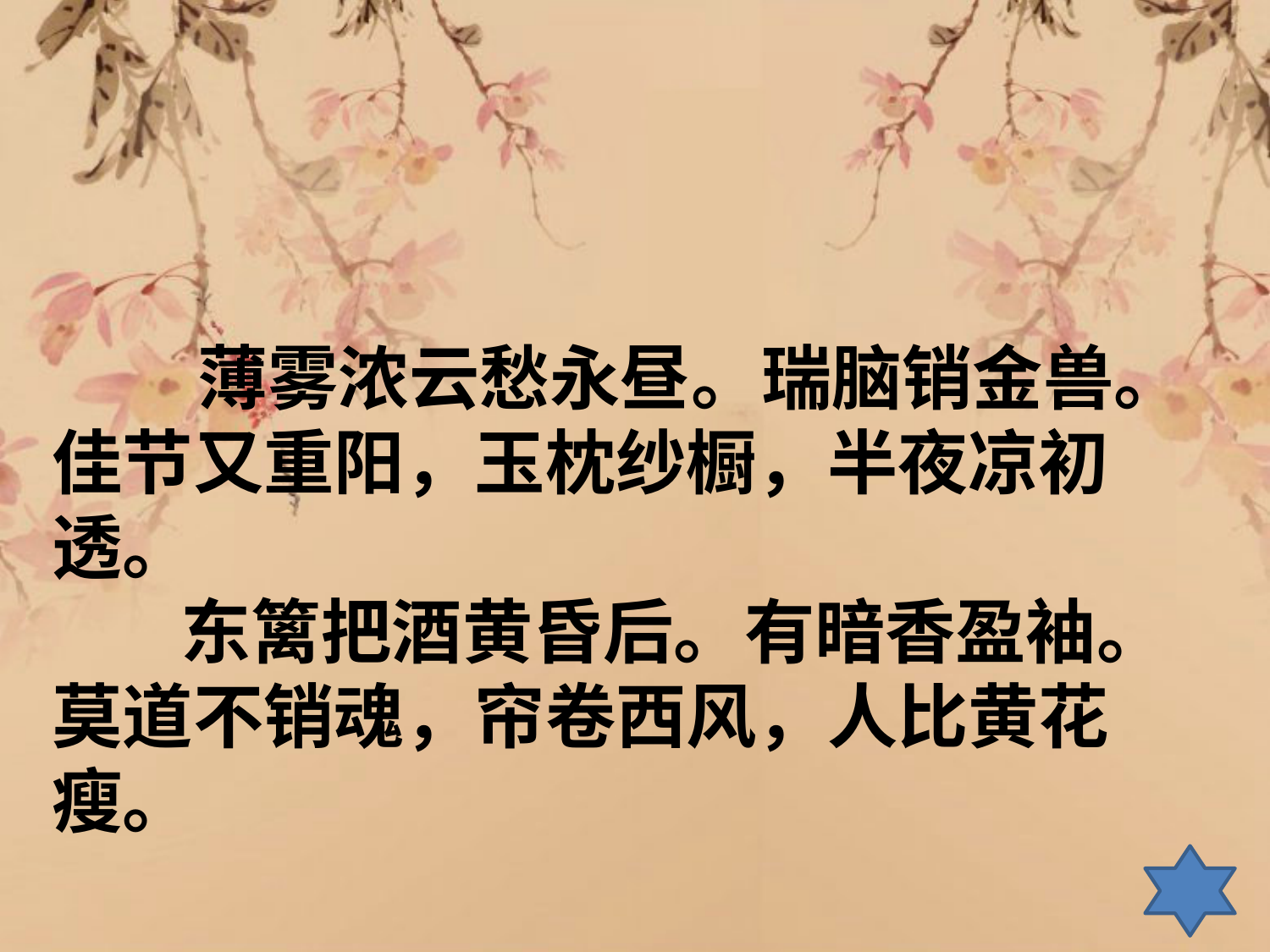

薄雾浓云愁永昼。瑞脑销金兽。佳节又重阳，玉枕纱橱，半夜凉初透。
        东篱把酒黄昏后。有暗香盈袖。莫道不销魂，帘卷西风，人比黄花瘦。